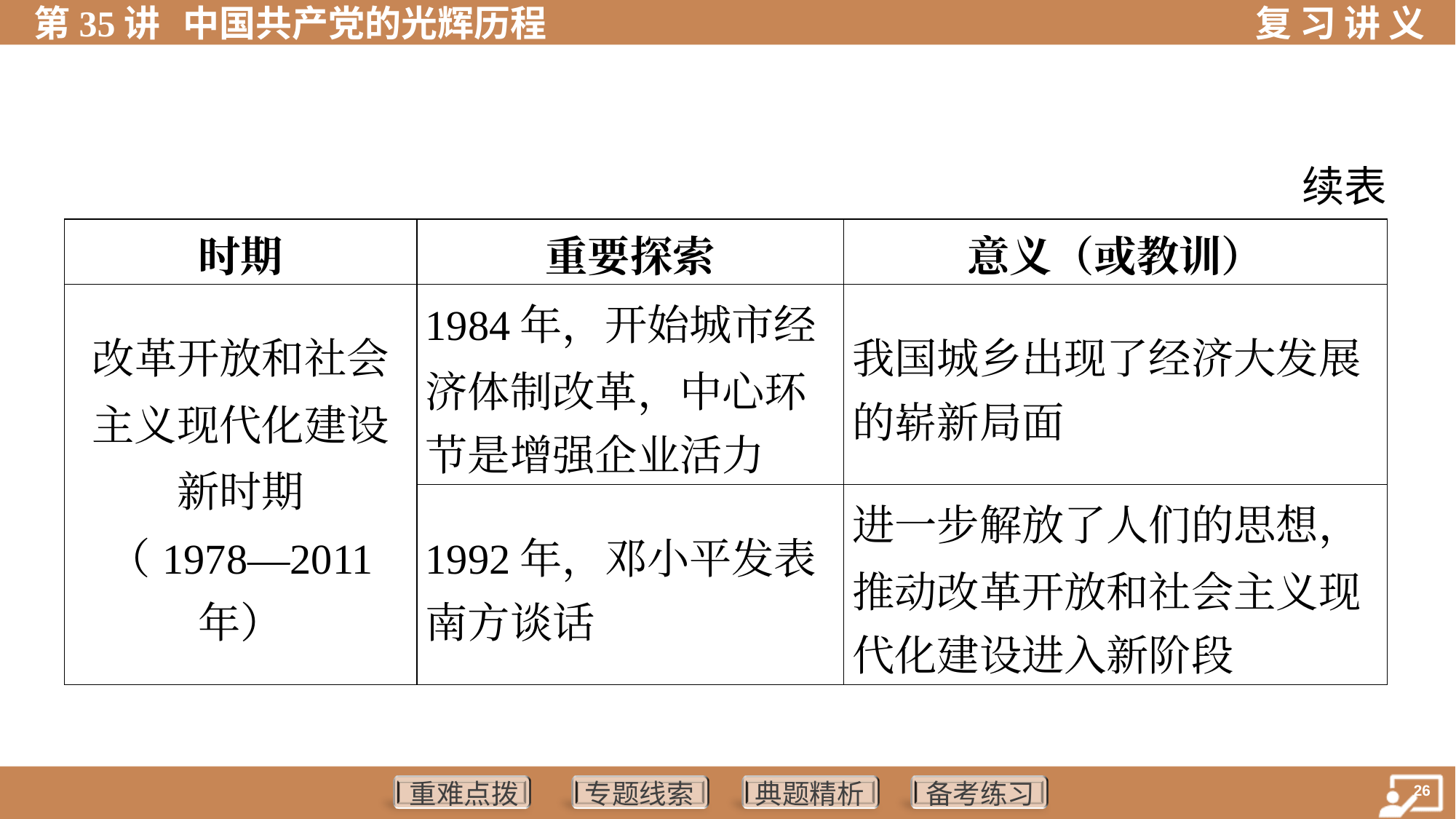

续表
| 时期 | 重要探索 | 意义（或教训） |
| --- | --- | --- |
| 改革开放和社会 主义现代化建设 新时期 （1978—2011 年） | 1984年，开始城市经 济体制改革，中心环 节是增强企业活力 | 我国城乡出现了经济大发展 的崭新局面 |
|  | 1992年，邓小平发表 南方谈话 | 进一步解放了人们的思想， 推动改革开放和社会主义现 代化建设进入新阶段 |